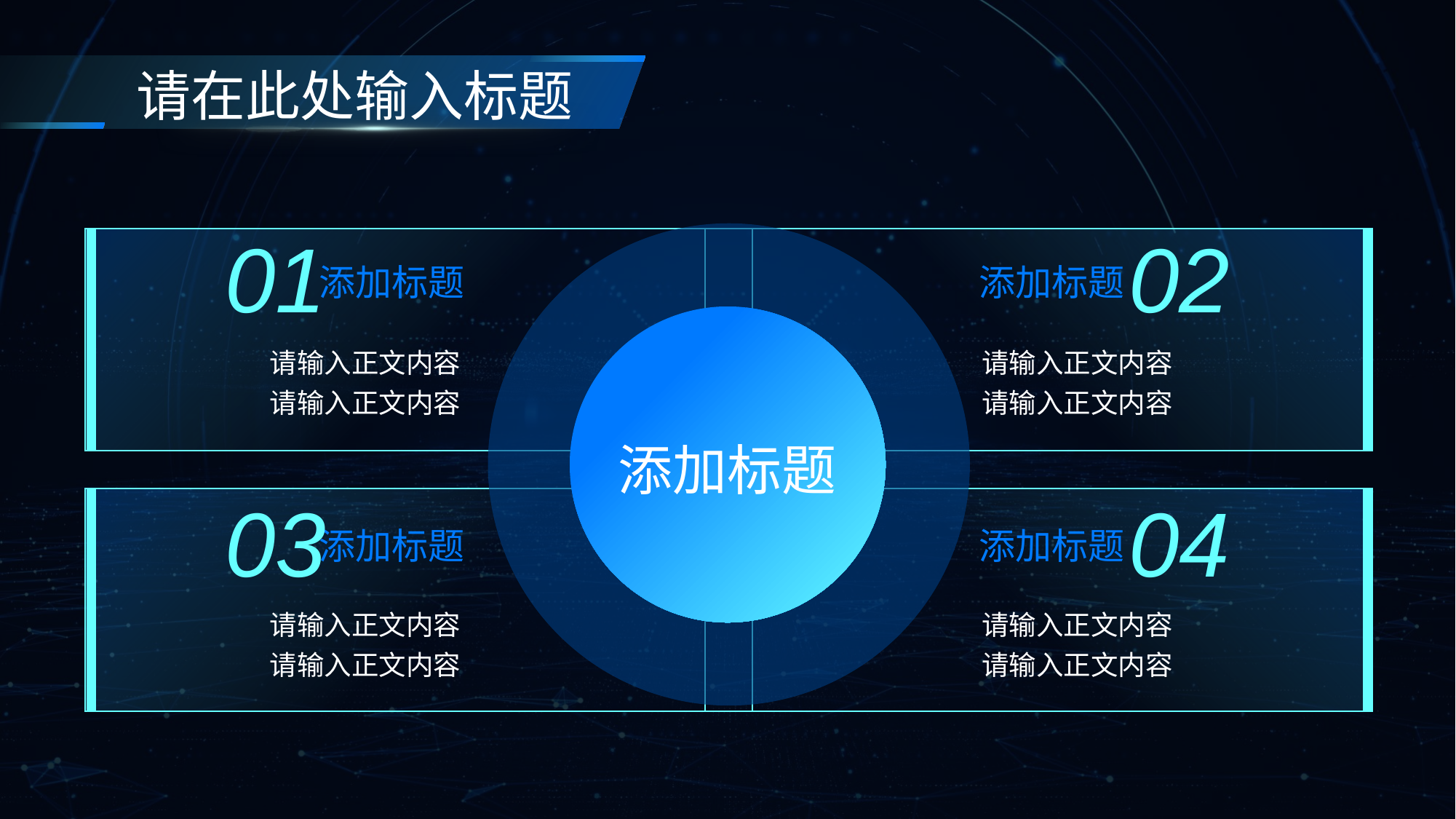

请在此处输入标题
01
02

添加标题
添加标题

请输入正文内容
请输入正文内容
请输入正文内容
请输入正文内容
添加标题
03
04

添加标题
添加标题
请输入正文内容
请输入正文内容
请输入正文内容
请输入正文内容